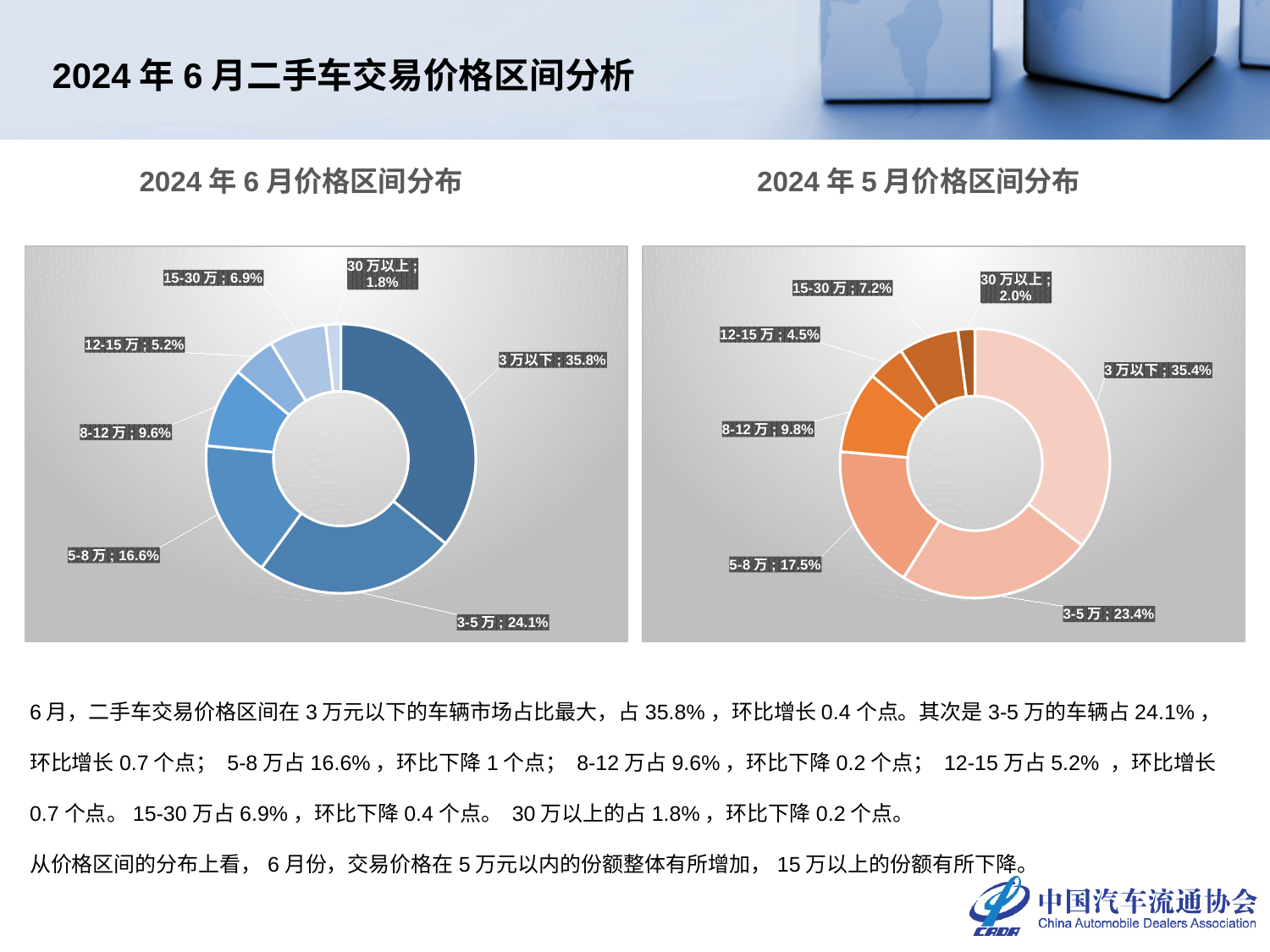

2024年6月二手车交易价格区间分析
2024年6月价格区间分布
2024年5月价格区间分布

### Chart

| Category | 2024年6月 |
|---|---|
| 3万以下 | 0.3584978588792937 |
| 3-5万 | 0.2413007435435802 |
| 5-8万 | 0.16550201906156867 |
| 8-12万 | 0.0962995738101777 |
| 12-15万 | 0.051798846541149184 |
| 15-30万 | 0.06850060520989086 |
| 30万以上 | 0.01810035295433971 |

### Chart

| Category | 2024年5月 |
|---|---|
| 3万以下 | 0.3541996440896265 |
| 3-5万 | 0.2344977436068862 |
| 5-8万 | 0.1752022888379821 |
| 8-12万 | 0.09849967063542783 |
| 12-15万 | 0.045201600613502965 |
| 15-30万 | 0.07219966375318304 |
| 30万以上 | 0.020199388463391373 |
6月，二手车交易价格区间在3万元以下的车辆市场占比最大，占35.8%，环比增长0.4个点。其次是3-5万的车辆占24.1%，环比增长0.7个点； 5-8万占16.6%，环比下降1个点； 8-12万占9.6%，环比下降0.2个点； 12-15万占5.2% ，环比增长0.7个点。15-30万占6.9%，环比下降0.4个点。 30万以上的占1.8%，环比下降0.2个点。
从价格区间的分布上看，6月份，交易价格在5万元以内的份额整体有所增加，15万以上的份额有所下降。